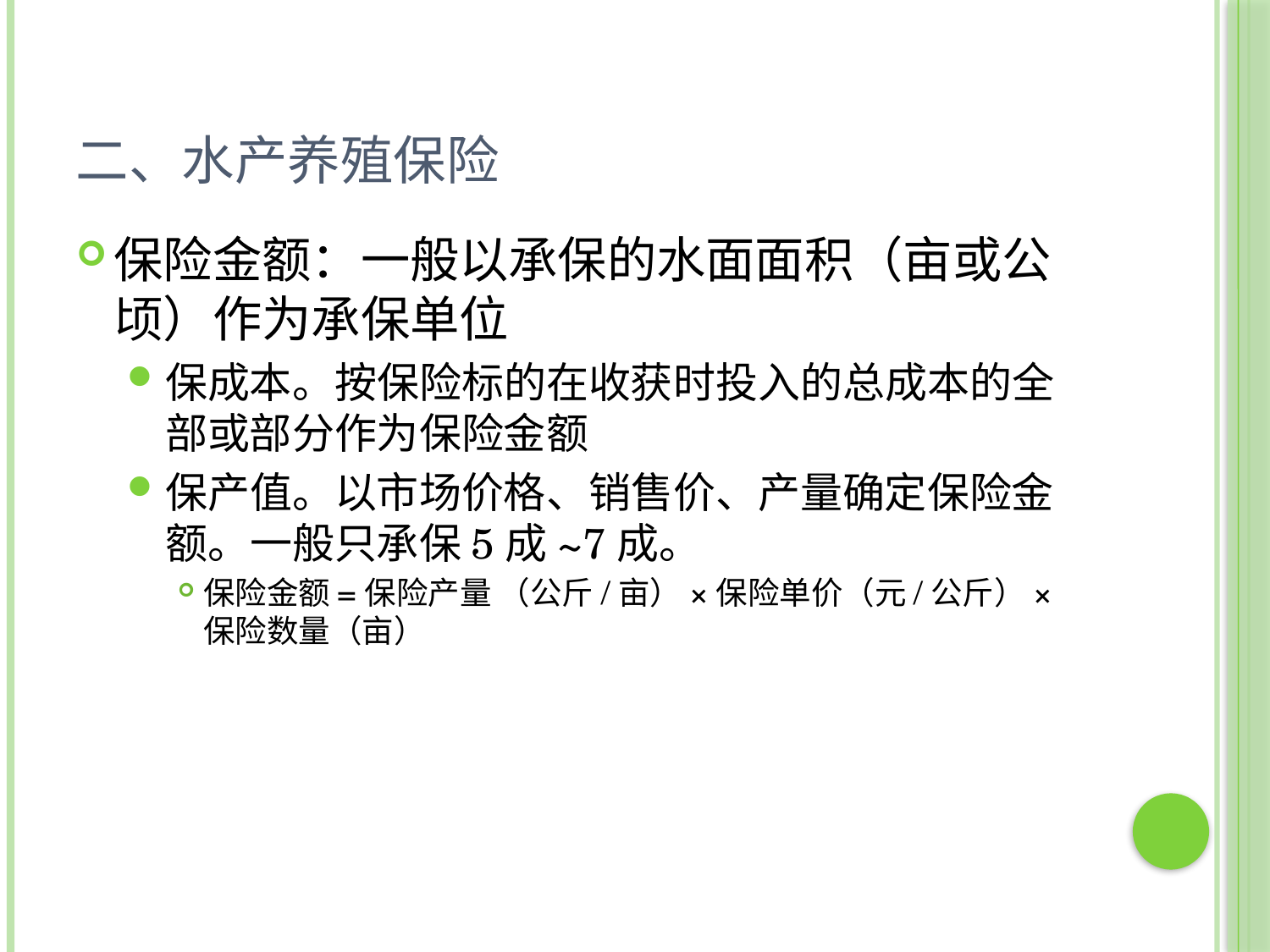

# 二、水产养殖保险
保险金额：一般以承保的水面面积（亩或公顷）作为承保单位
保成本。按保险标的在收获时投入的总成本的全部或部分作为保险金额
保产值。以市场价格、销售价、产量确定保险金额。一般只承保5成~7成。
保险金额=保险产量 （公斤/亩）×保险单价（元/公斤）× 保险数量（亩）